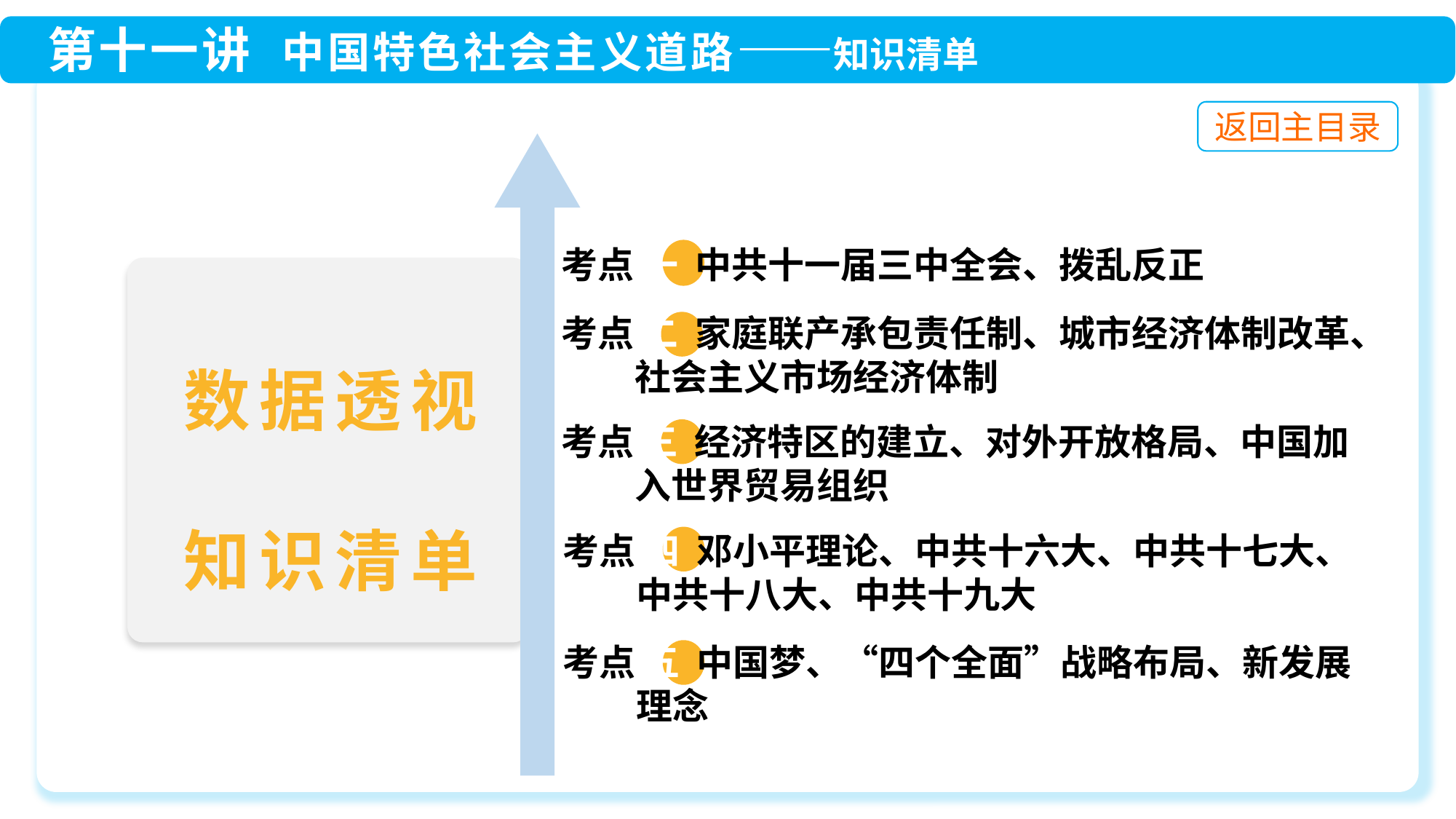

考点 一  中共十一届三中全会、拨乱反正
  考点 三  经济特区的建立、对外开放格局、中国加
           入世界贸易组织
  考点 二  家庭联产承包责任制、城市经济体制改革、
           社会主义市场经济体制
  考点 四  邓小平理论、中共十六大、中共十七大、
           中共十八大、中共十九大
  考点 五  中国梦、“四个全面”战略布局、新发展
           理念

数据透视
知识清单